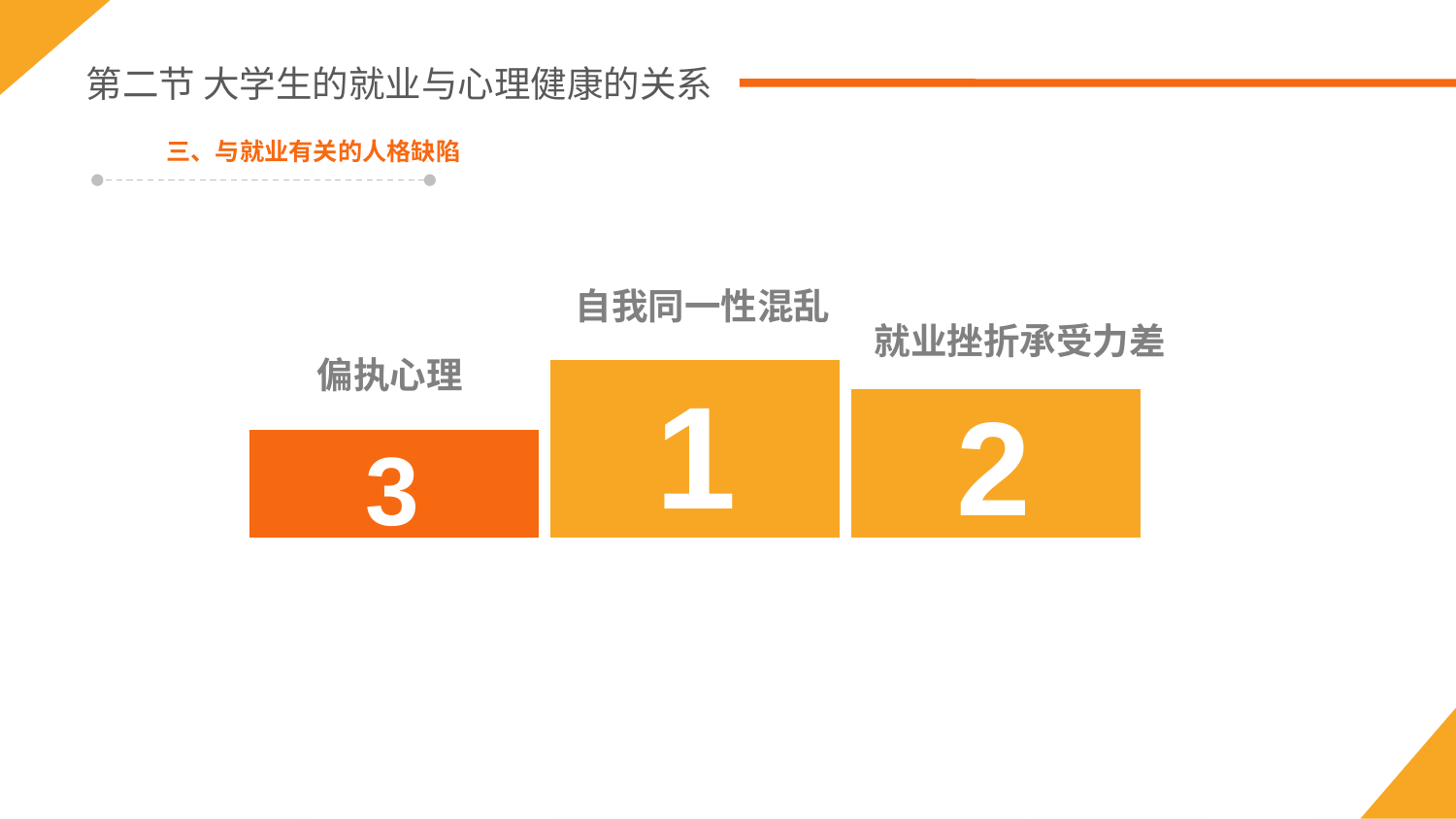

第二节 大学生的就业与心理健康的关系
三、与就业有关的人格缺陷
自我同一性混乱
就业挫折承受力差
偏执心理

1
2

3